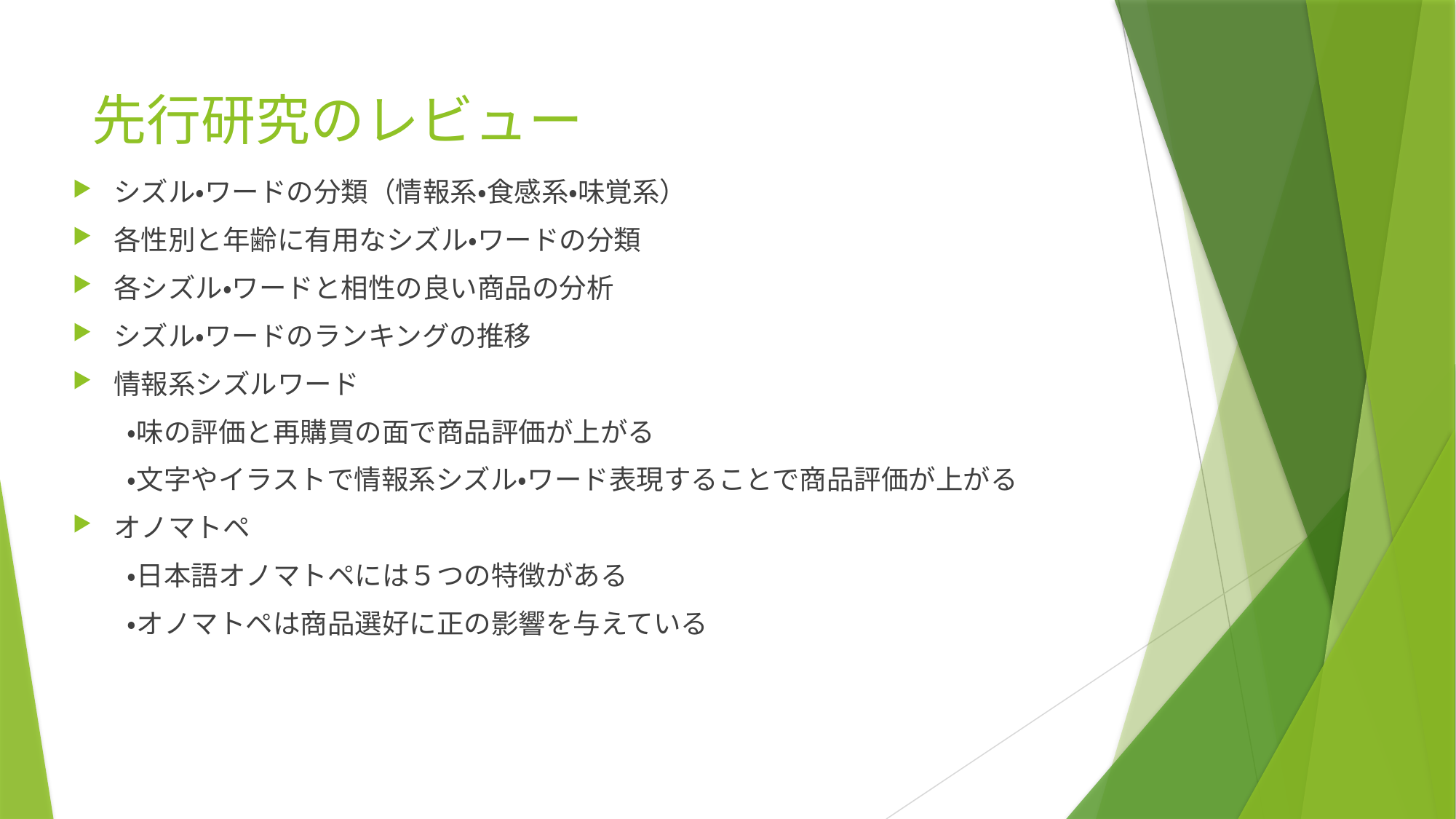

# 先行研究のレビュー
シズル・ワードの分類（情報系・食感系・味覚系）
各性別と年齢に有用なシズル・ワードの分類
各シズル・ワードと相性の良い商品の分析
シズル・ワードのランキングの推移
情報系シズルワード
　　・味の評価と再購買の面で商品評価が上がる
　　・文字やイラストで情報系シズル・ワード表現することで商品評価が上がる
オノマトペ
　　・日本語オノマトペには５つの特徴がある
　　・オノマトペは商品選好に正の影響を与えている